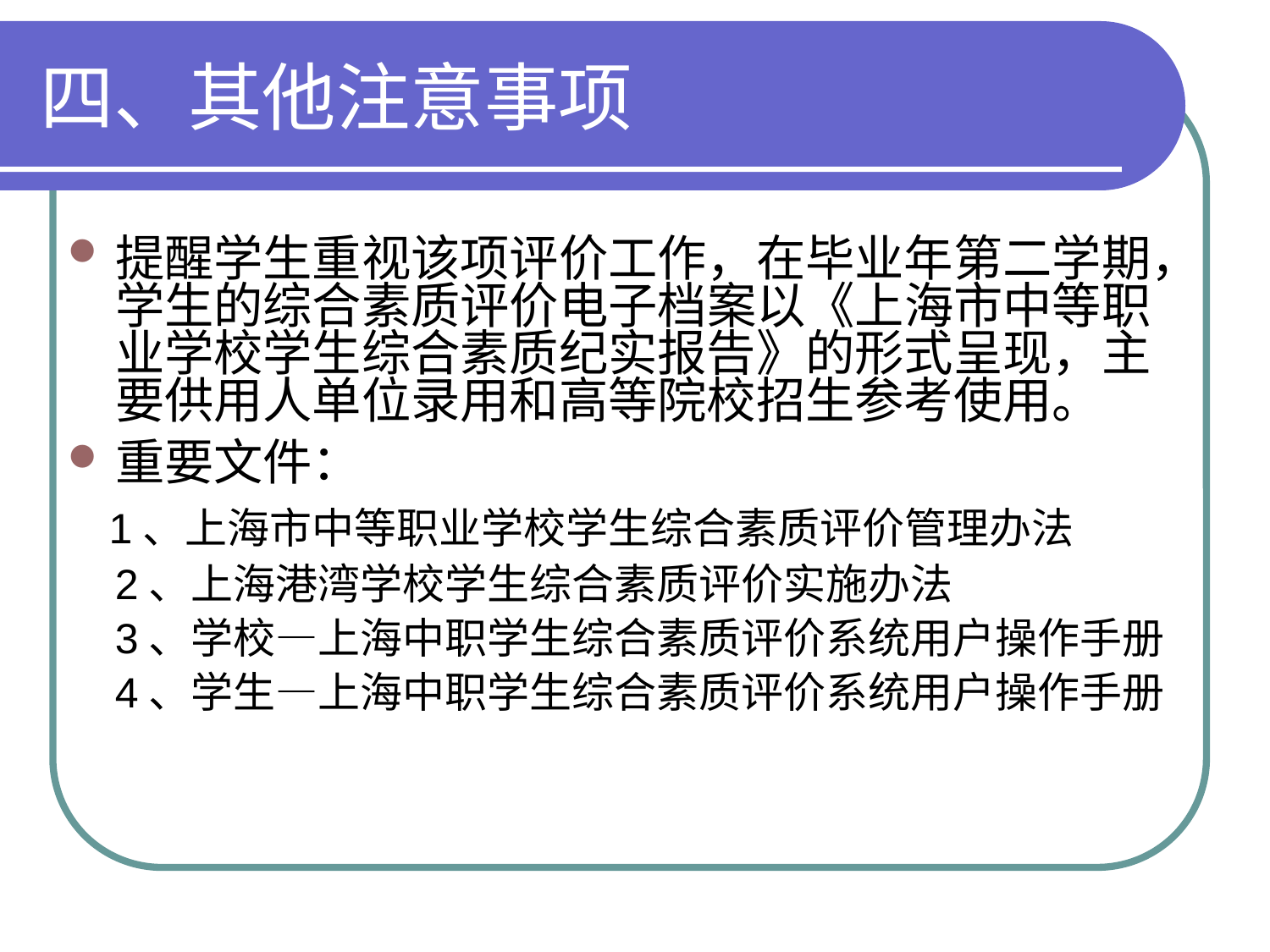

# 四、其他注意事项
提醒学生重视该项评价工作，在毕业年第二学期，学生的综合素质评价电子档案以《上海市中等职业学校学生综合素质纪实报告》的形式呈现，主要供用人单位录用和高等院校招生参考使用。
重要文件：
   1、上海市中等职业学校学生综合素质评价管理办法
    2、上海港湾学校学生综合素质评价实施办法
    3、学校—上海中职学生综合素质评价系统用户操作手册
    4、学生—上海中职学生综合素质评价系统用户操作手册